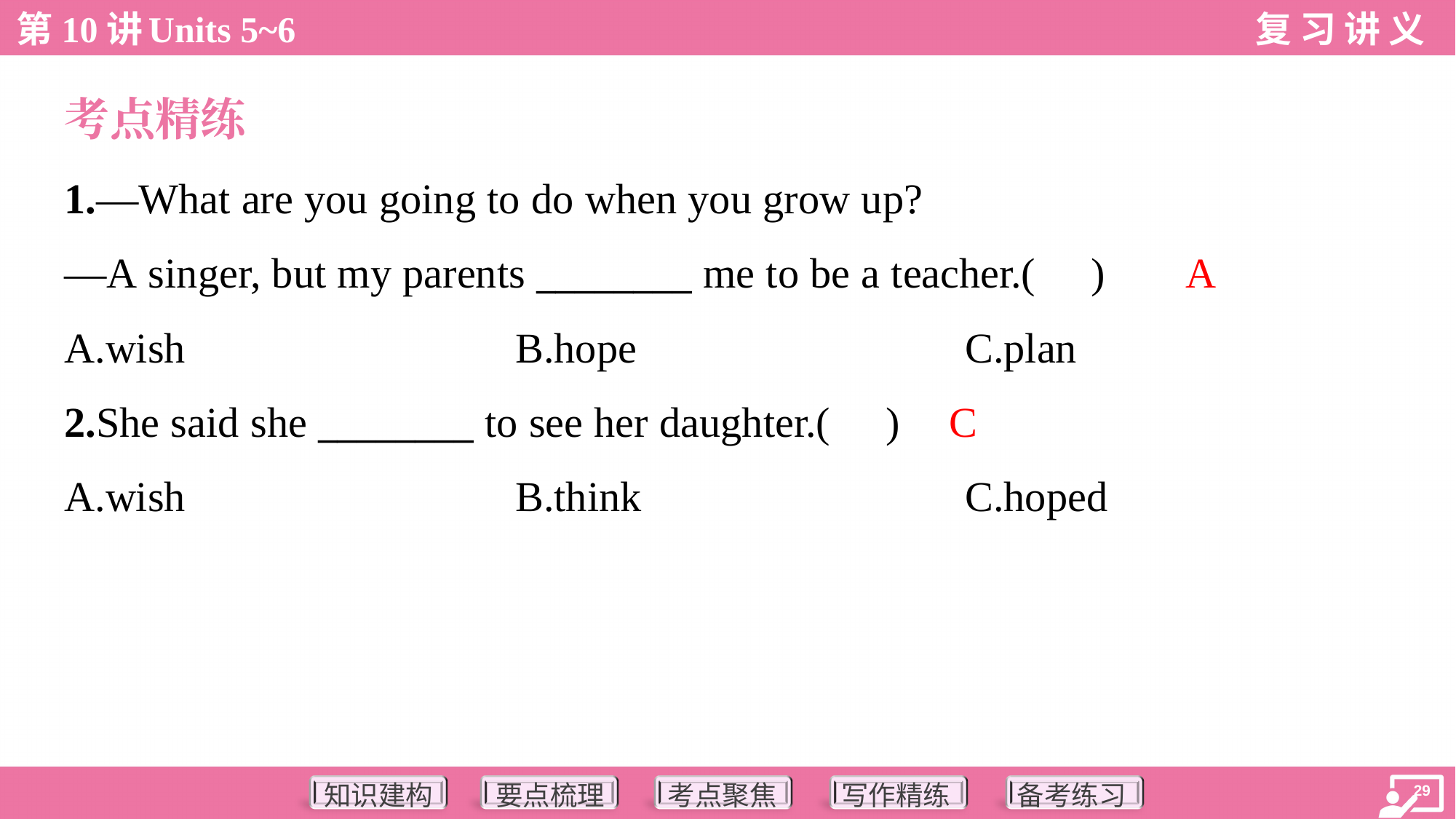

考点精练
1.—What are you going to do when you grow up?
—A singer, but my parents ________ me to be a teacher.(     )
A
A.wish	B.hope	C.plan
C
2.She said she ________ to see her daughter.(     )
A.wish	B.think	C.hoped